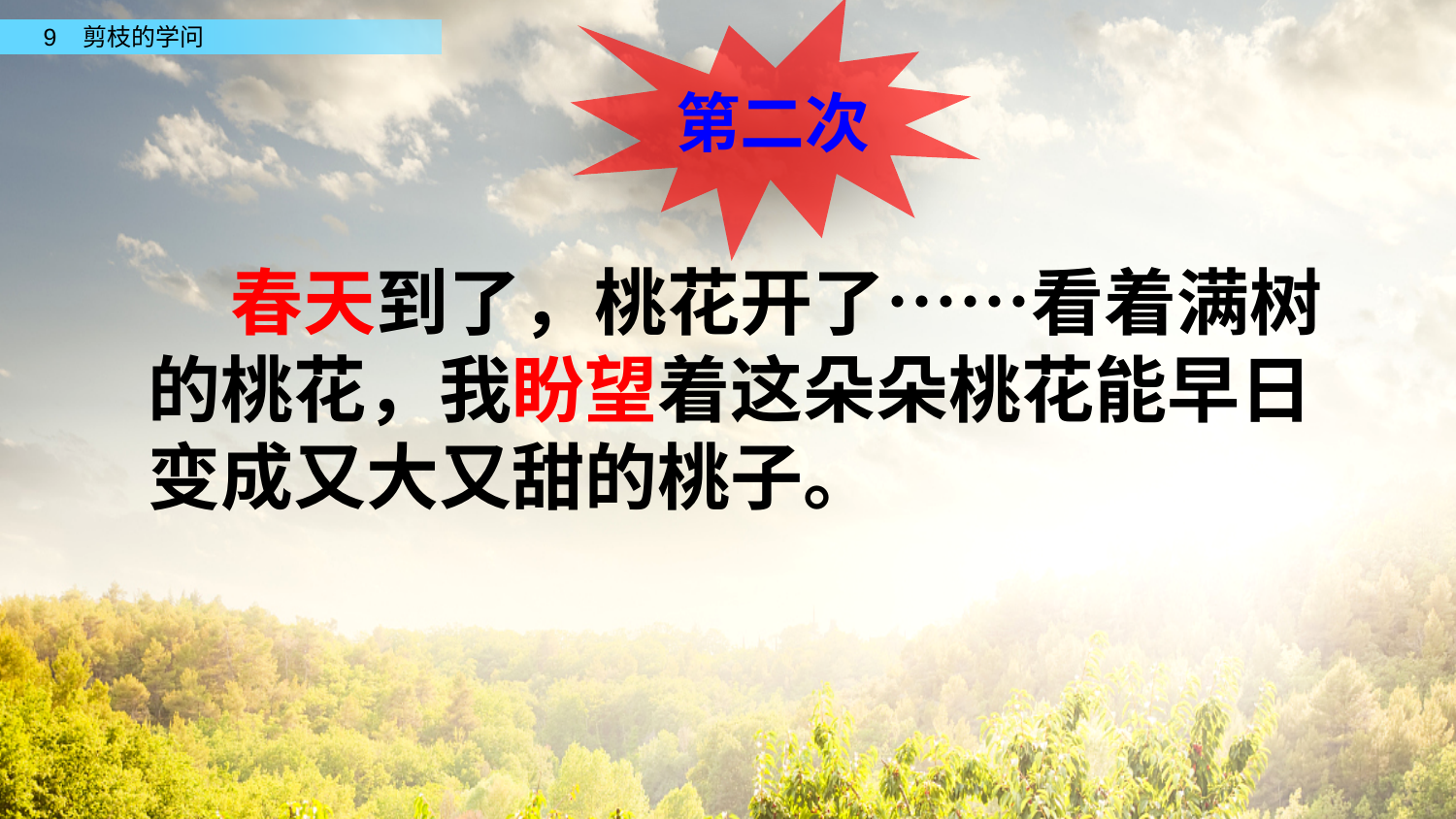

第二次
    春天到了，桃花开了……看着满树的桃花，我盼望着这朵朵桃花能早日变成又大又甜的桃子。